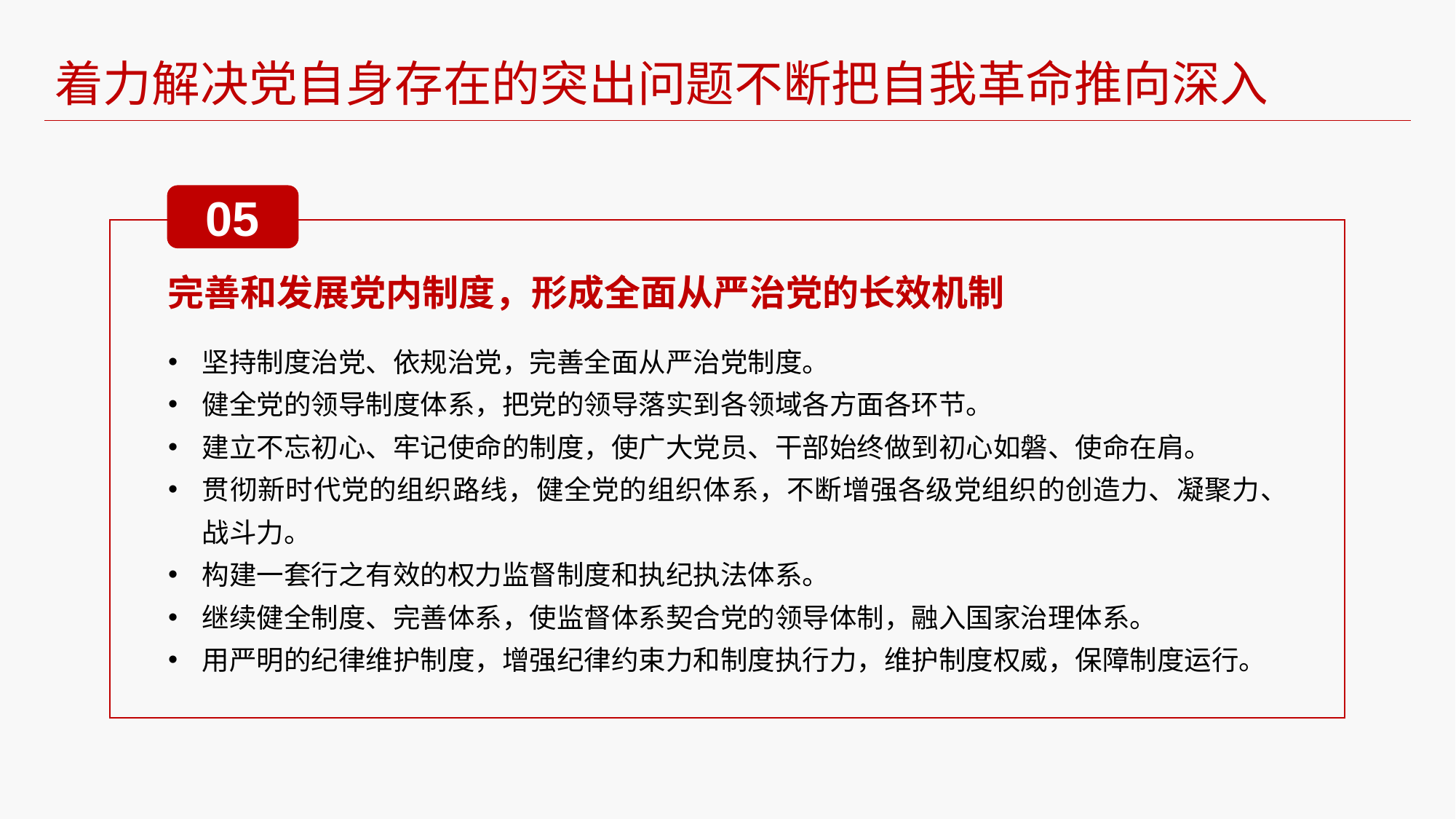

着力解决党自身存在的突出问题不断把自我革命推向深入
05

完善和发展党内制度，形成全面从严治党的长效机制
坚持制度治党、依规治党，完善全面从严治党制度。
健全党的领导制度体系，把党的领导落实到各领域各方面各环节。
建立不忘初心、牢记使命的制度，使广大党员、干部始终做到初心如磐、使命在肩。
贯彻新时代党的组织路线，健全党的组织体系，不断增强各级党组织的创造力、凝聚力、战斗力。
构建一套行之有效的权力监督制度和执纪执法体系。
继续健全制度、完善体系，使监督体系契合党的领导体制，融入国家治理体系。
用严明的纪律维护制度，增强纪律约束力和制度执行力，维护制度权威，保障制度运行。